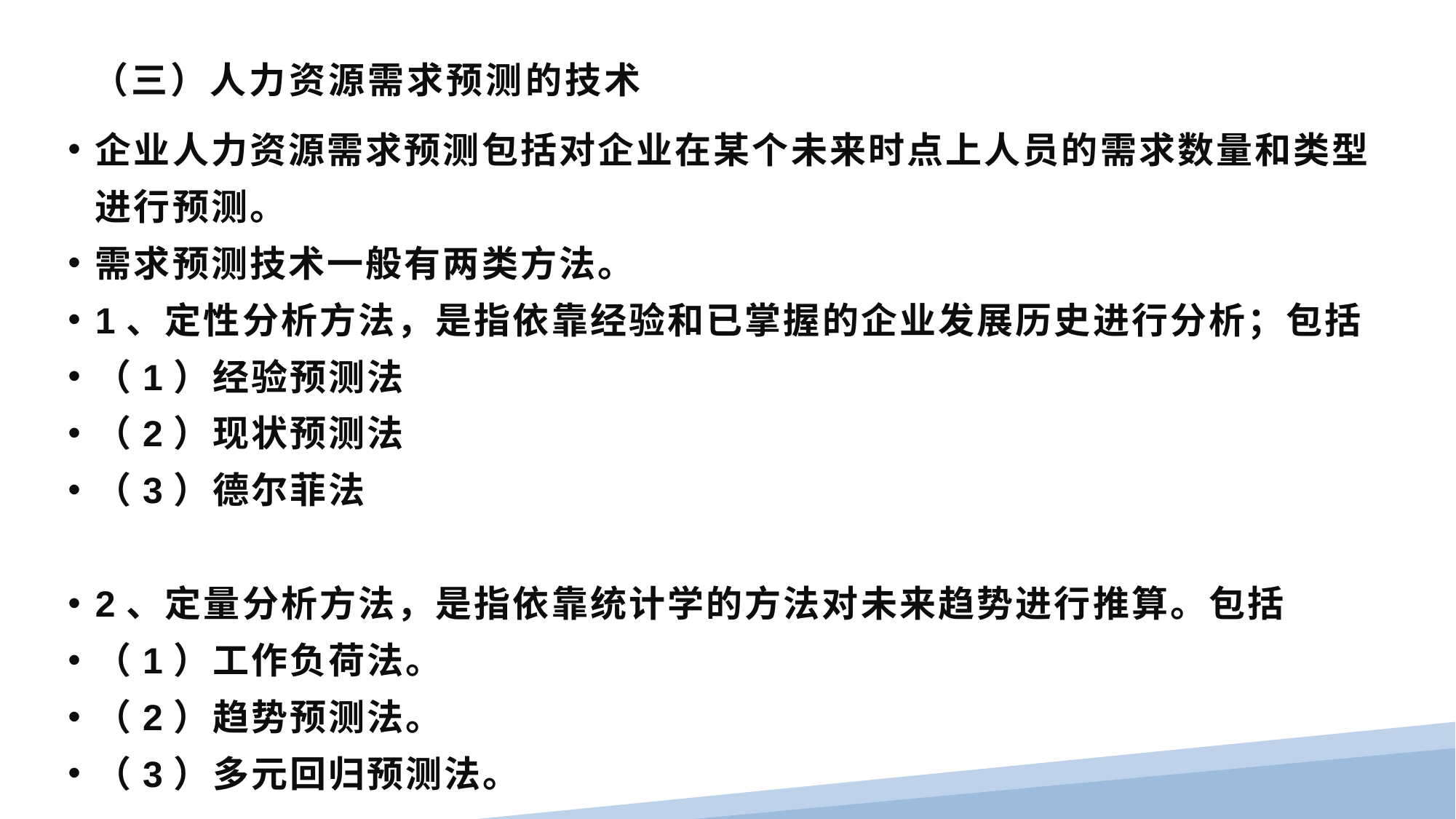

# （三）人力资源需求预测的技术
企业人力资源需求预测包括对企业在某个未来时点上人员的需求数量和类型进行预测。
需求预测技术一般有两类方法。
1、定性分析方法，是指依靠经验和已掌握的企业发展历史进行分析；包括
（1）经验预测法
（2）现状预测法
（3）德尔菲法

2、定量分析方法，是指依靠统计学的方法对未来趋势进行推算。包括
（1）工作负荷法。
（2）趋势预测法。
（3）多元回归预测法。